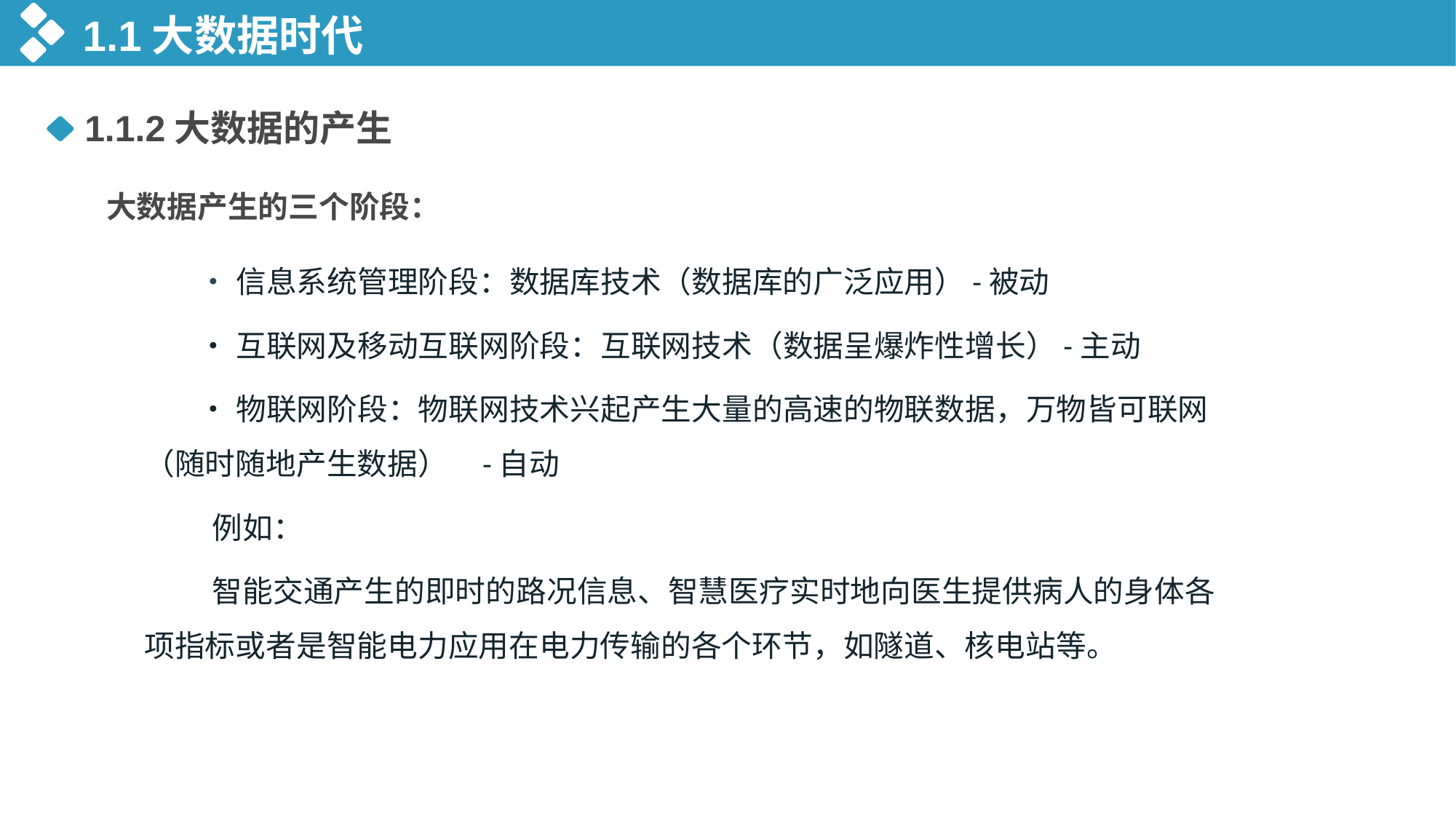

1.1大数据时代
1.1.2大数据的产生

大数据产生的三个阶段：
        •信息系统管理阶段：数据库技术（数据库的广泛应用）-被动
        •互联网及移动互联网阶段：互联网技术（数据呈爆炸性增长）-主动
        •物联网阶段：物联网技术兴起产生大量的高速的物联数据，万物皆可联网（随时随地产生数据）    -自动
         例如：
         智能交通产生的即时的路况信息、智慧医疗实时地向医生提供病人的身体各项指标或者是智能电力应用在电力传输的各个环节，如隧道、核电站等。